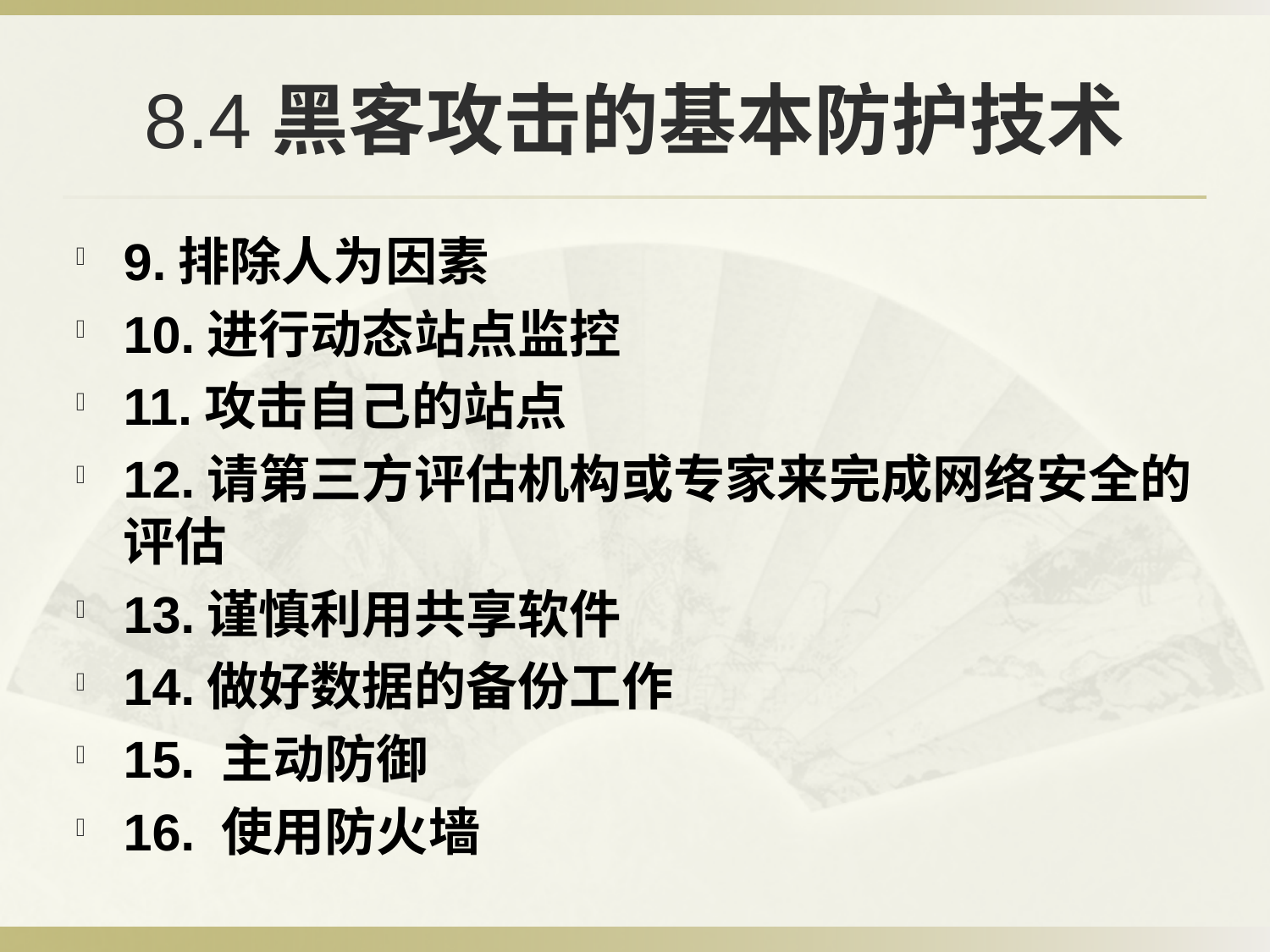

# 8.4黑客攻击的基本防护技术
9.排除人为因素
10.进行动态站点监控
11.攻击自己的站点
12.请第三方评估机构或专家来完成网络安全的评估
13.谨慎利用共享软件
14.做好数据的备份工作
15. 主动防御
16. 使用防火墙